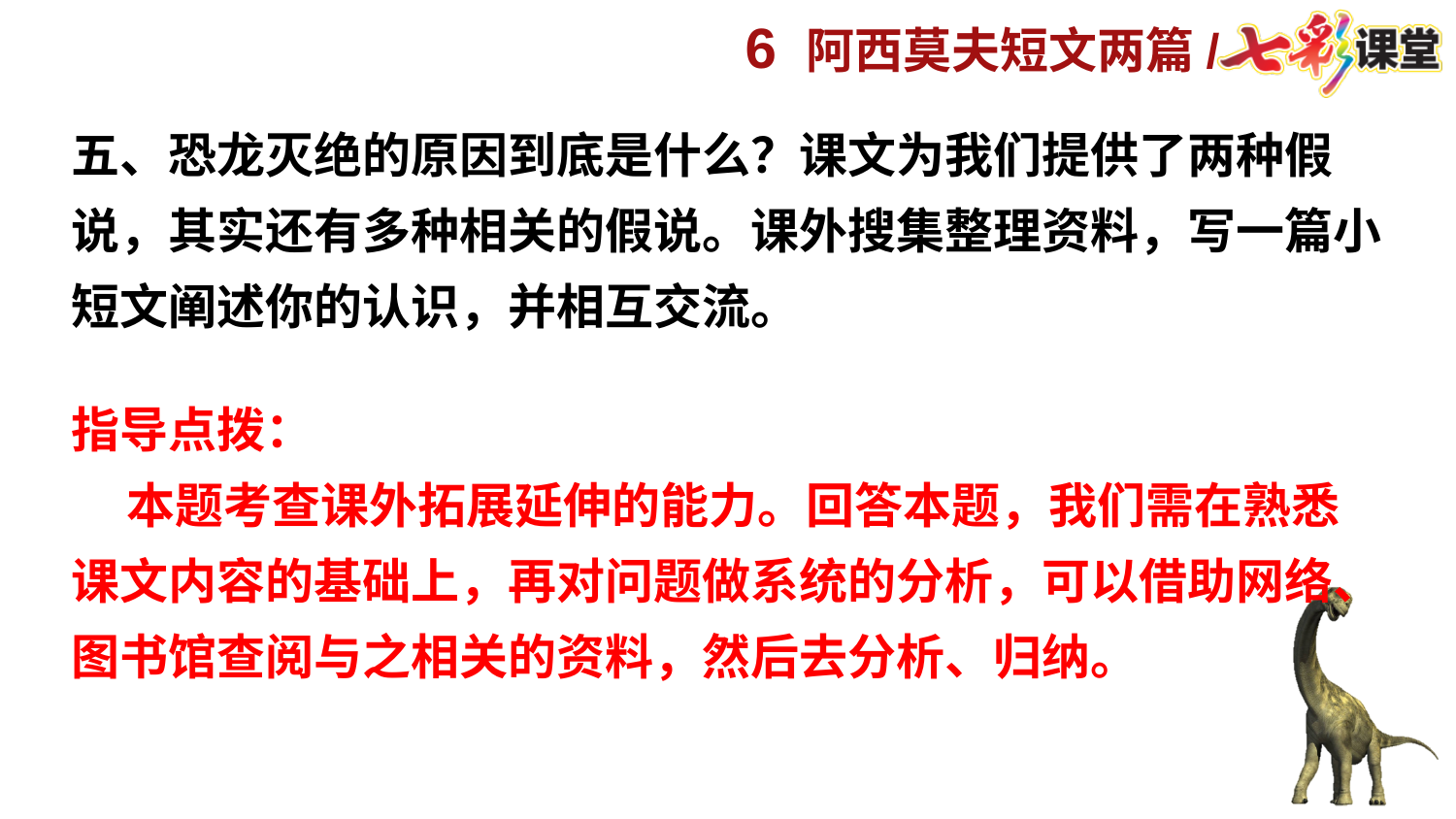

五、恐龙灭绝的原因到底是什么？课文为我们提供了两种假说，其实还有多种相关的假说。课外搜集整理资料，写一篇小短文阐述你的认识，并相互交流。
指导点拨：
    本题考查课外拓展延伸的能力。回答本题，我们需在熟悉课文内容的基础上，再对问题做系统的分析，可以借助网络、图书馆查阅与之相关的资料，然后去分析、归纳。